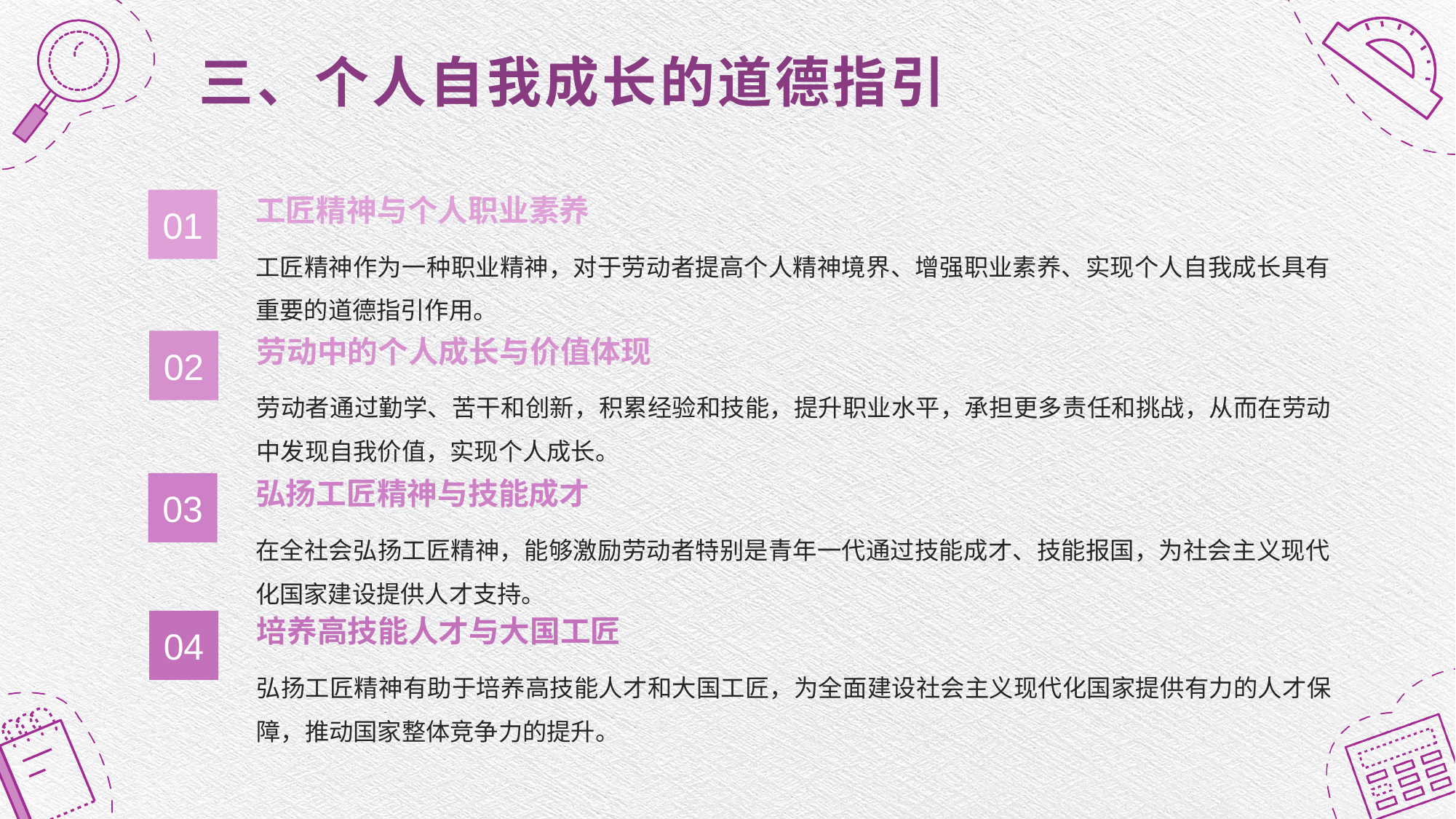

三、个人自我成长的道德指引
工匠精神与个人职业素养
01
工匠精神作为一种职业精神，对于劳动者提高个人精神境界、增强职业素养、实现个人自我成长具有重要的道德指引作用。
劳动中的个人成长与价值体现
02
劳动者通过勤学、苦干和创新，积累经验和技能，提升职业水平，承担更多责任和挑战，从而在劳动中发现自我价值，实现个人成长。
弘扬工匠精神与技能成才
03
在全社会弘扬工匠精神，能够激励劳动者特别是青年一代通过技能成才、技能报国，为社会主义现代化国家建设提供人才支持。
培养高技能人才与大国工匠
04
弘扬工匠精神有助于培养高技能人才和大国工匠，为全面建设社会主义现代化国家提供有力的人才保障，推动国家整体竞争力的提升。